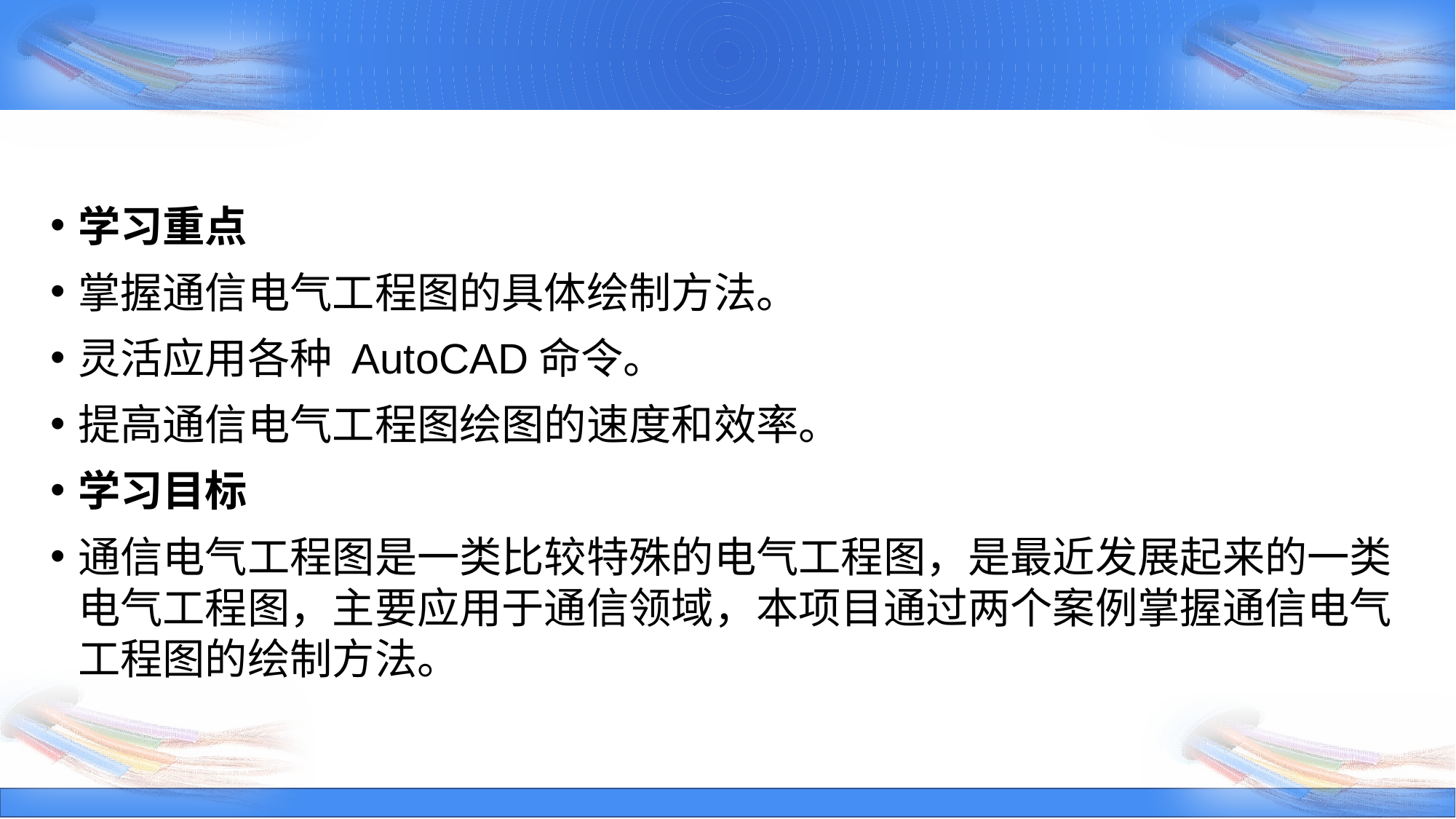

学习重点
掌握通信电气工程图的具体绘制方法。
灵活应用各种 AutoCAD命令。
提高通信电气工程图绘图的速度和效率。
学习目标
通信电气工程图是一类比较特殊的电气工程图，是最近发展起来的一类电气工程图，主要应用于通信领域，本项目通过两个案例掌握通信电气工程图的绘制方法。